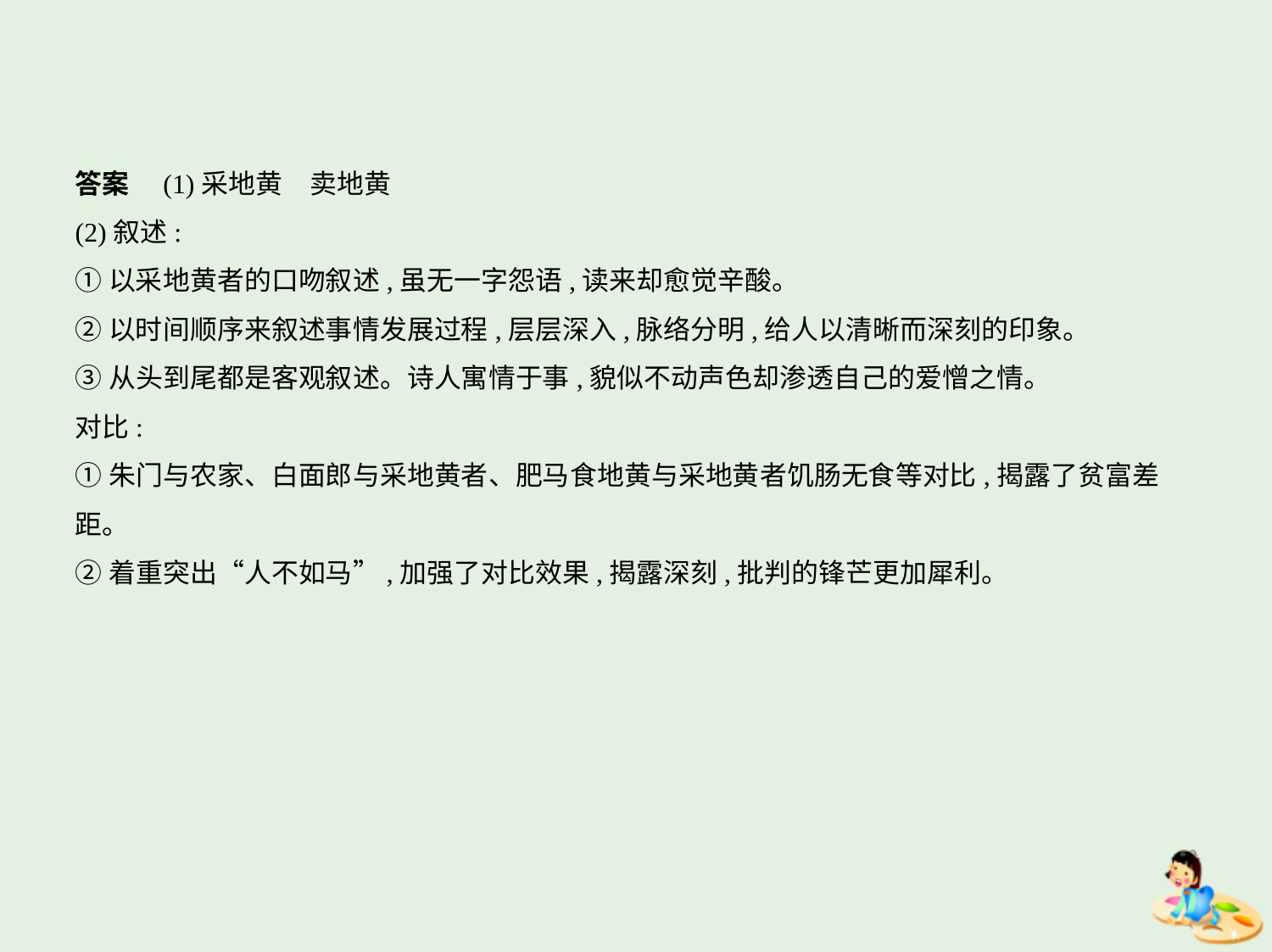

答案　(1)采地黄　卖地黄
(2)叙述:
①以采地黄者的口吻叙述,虽无一字怨语,读来却愈觉辛酸。
②以时间顺序来叙述事情发展过程,层层深入,脉络分明,给人以清晰而深刻的印象。
③从头到尾都是客观叙述。诗人寓情于事,貌似不动声色却渗透自己的爱憎之情。
对比:
①朱门与农家、白面郎与采地黄者、肥马食地黄与采地黄者饥肠无食等对比,揭露了贫富差
距。
②着重突出“人不如马”,加强了对比效果,揭露深刻,批判的锋芒更加犀利。